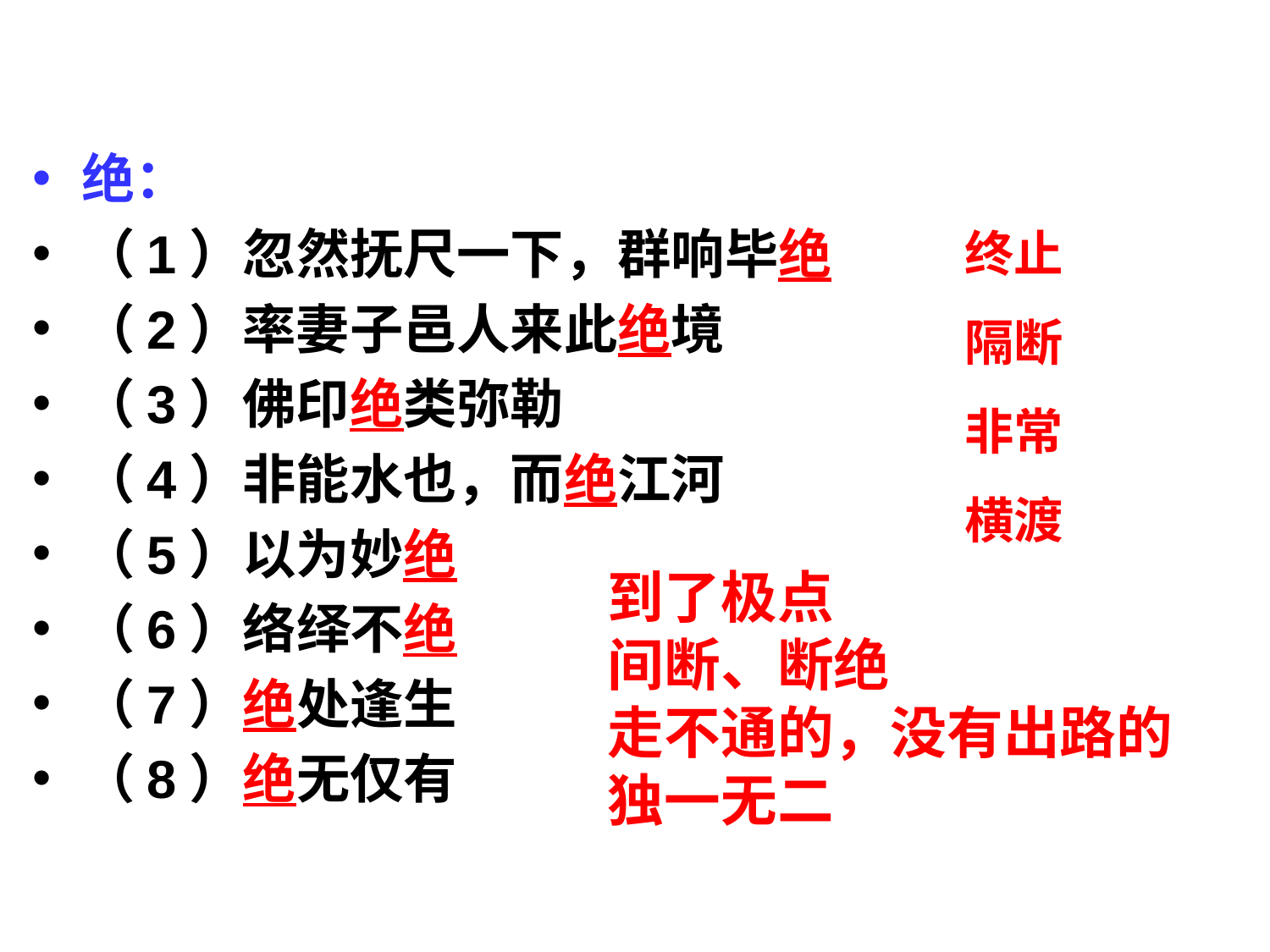

终止
隔断
非常
横渡
绝：
（1）忽然抚尺一下，群响毕绝
（2）率妻子邑人来此绝境
（3）佛印绝类弥勒
（4）非能水也，而绝江河
（5）以为妙绝
（6）络绎不绝
（7）绝处逢生
（8）绝无仅有

到了极点
间断、断绝
走不通的，没有出路的
独一无二